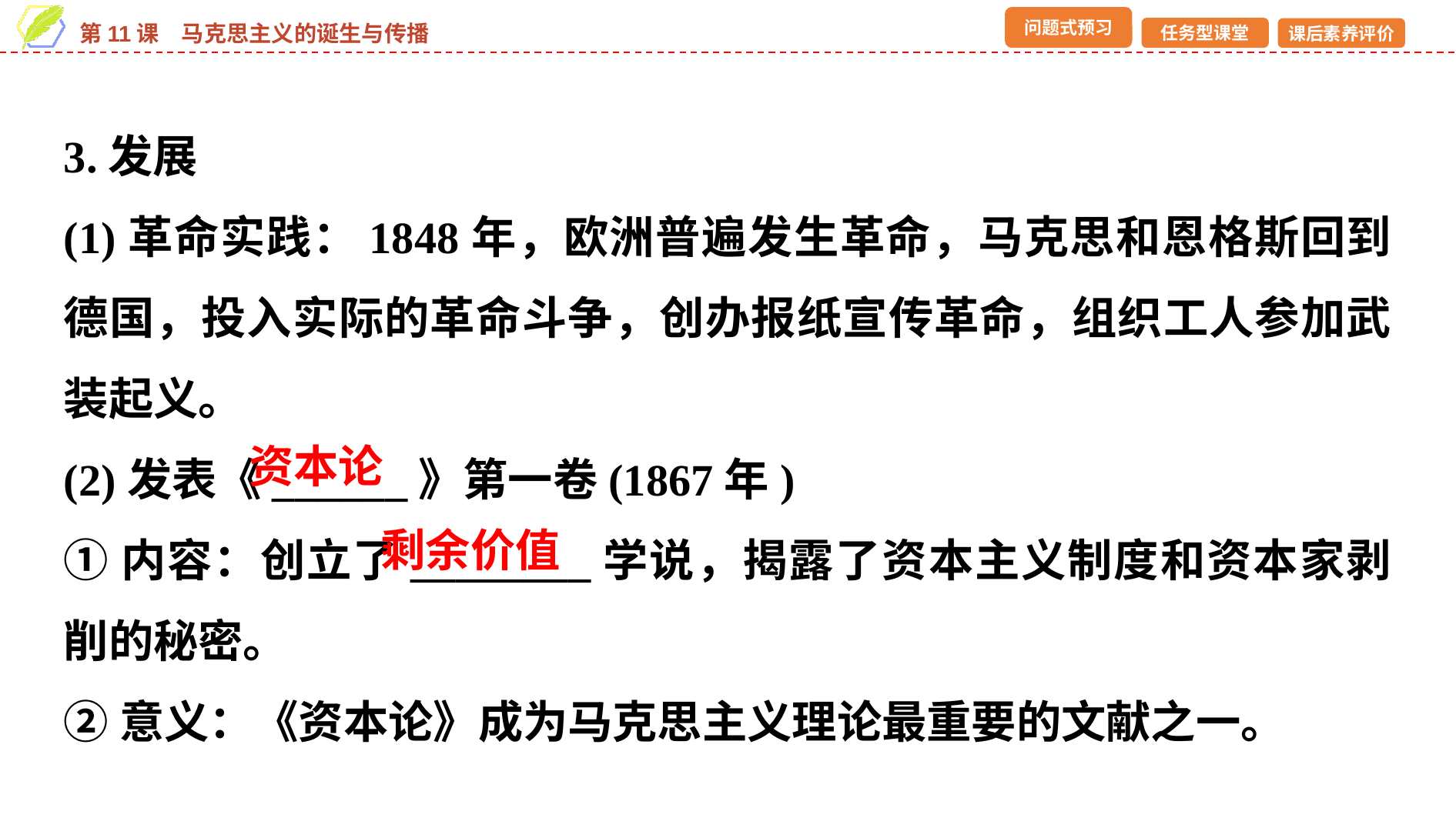

3.发展
(1)革命实践：1848年，欧洲普遍发生革命，马克思和恩格斯回到德国，投入实际的革命斗争，创办报纸宣传革命，组织工人参加武装起义。
(2)发表《______》第一卷(1867年)
①内容：创立了________学说，揭露了资本主义制度和资本家剥削的秘密。
②意义：《资本论》成为马克思主义理论最重要的文献之一。
资本论
剩余价值